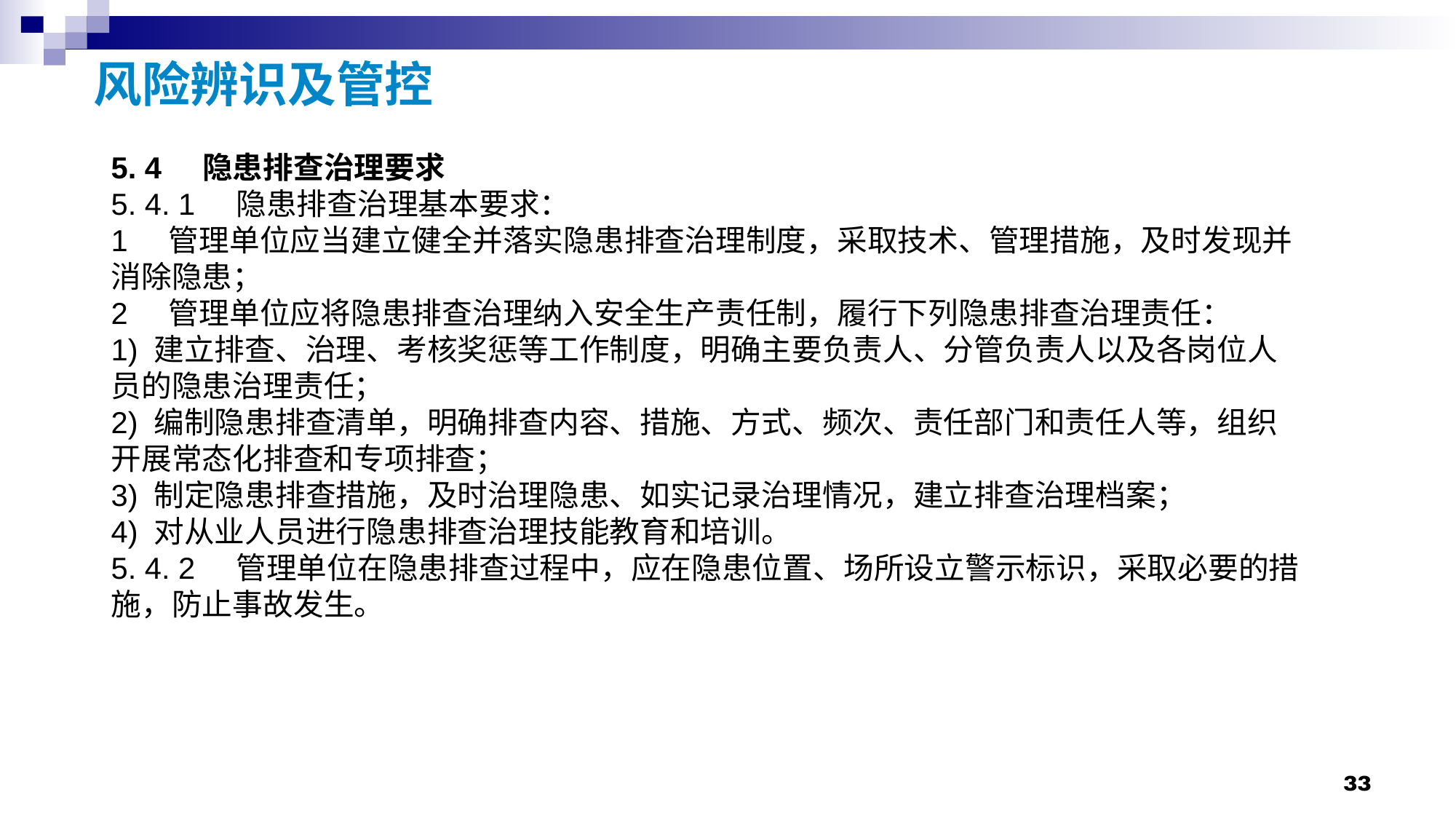

# 风险辨识及管控
5. 4    隐患排查治理要求
5. 4. 1    隐患排查治理基本要求：
1    管理单位应当建立健全并落实隐患排查治理制度，采取技术、管理措施，及时发现并消除隐患；
2    管理单位应将隐患排查治理纳入安全生产责任制，履行下列隐患排查治理责任：
1) 建立排查、治理、考核奖惩等工作制度，明确主要负责人、分管负责人以及各岗位人员的隐患治理责任；
2) 编制隐患排查清单，明确排查内容、措施、方式、频次、责任部门和责任人等，组织开展常态化排查和专项排查；
3) 制定隐患排查措施，及时治理隐患、如实记录治理情况，建立排查治理档案；
4) 对从业人员进行隐患排查治理技能教育和培训。
5. 4. 2    管理单位在隐患排查过程中，应在隐患位置、场所设立警示标识，采取必要的措施，防止事故发生。
33